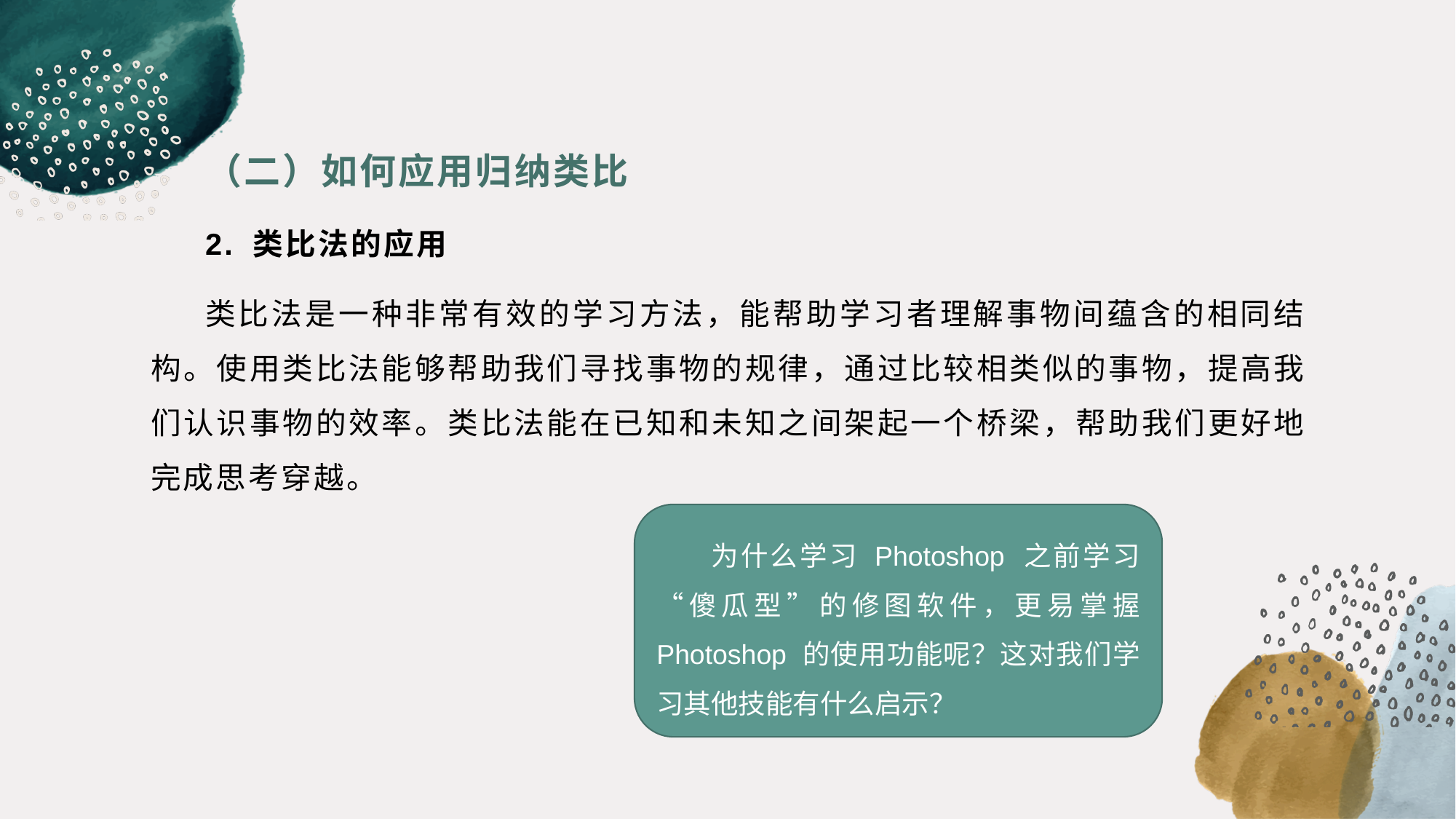

（二）如何应用归纳类比
2. 类比法的应用
类比法是一种非常有效的学习方法，能帮助学习者理解事物间蕴含的相同结构。使用类比法能够帮助我们寻找事物的规律，通过比较相类似的事物，提高我们认识事物的效率。类比法能在已知和未知之间架起一个桥梁，帮助我们更好地完成思考穿越。
为什么学习 Photoshop 之前学习“傻瓜型”的修图软件，更易掌握 Photoshop 的使用功能呢？这对我们学习其他技能有什么启示？